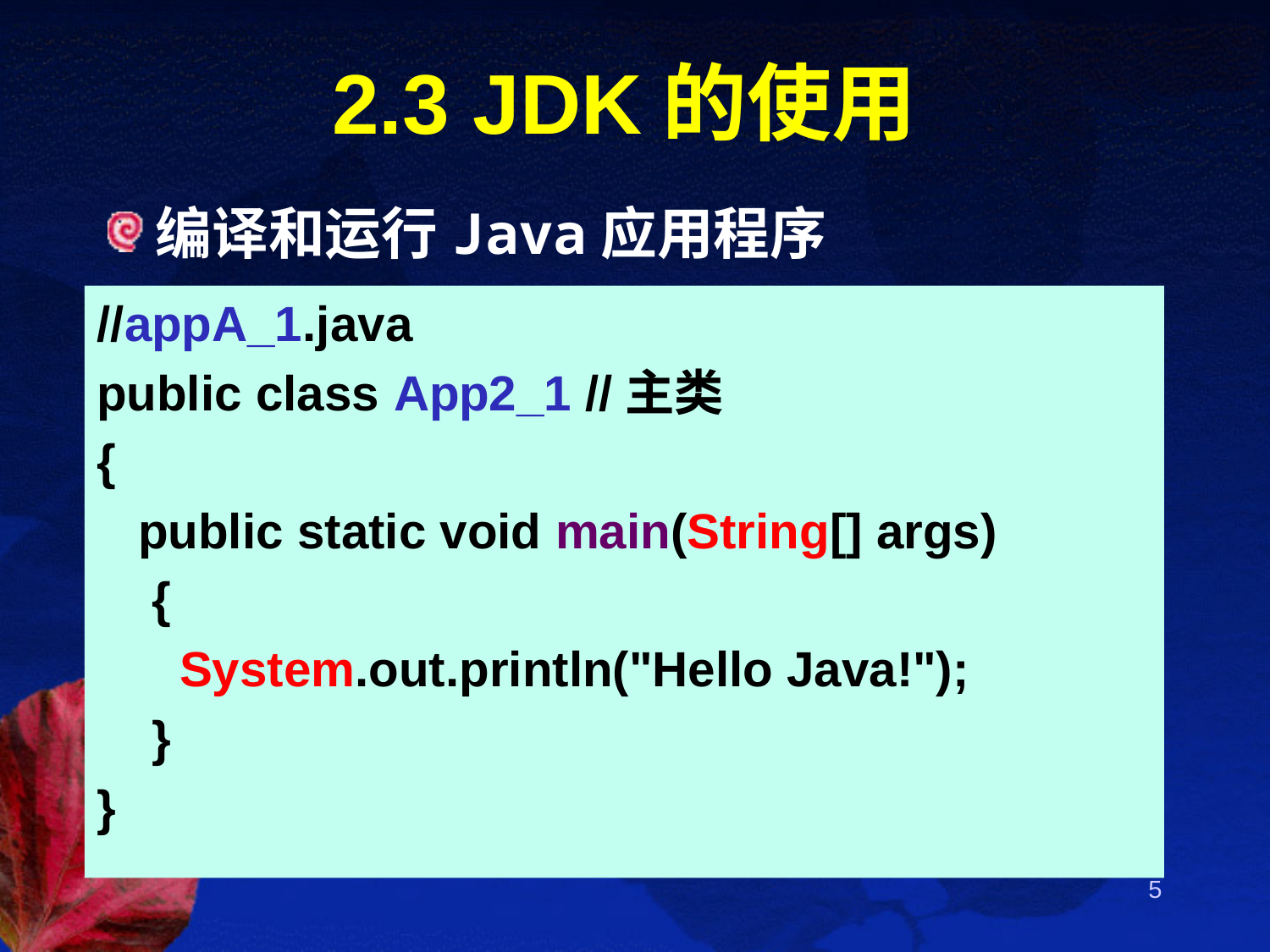

# 2.3 JDK的使用
编译和运行Java应用程序
//appA_1.java
public class App2_1 //主类
{
   public static void main(String[] args)
    {
      System.out.println("Hello Java!");
    }
}
5